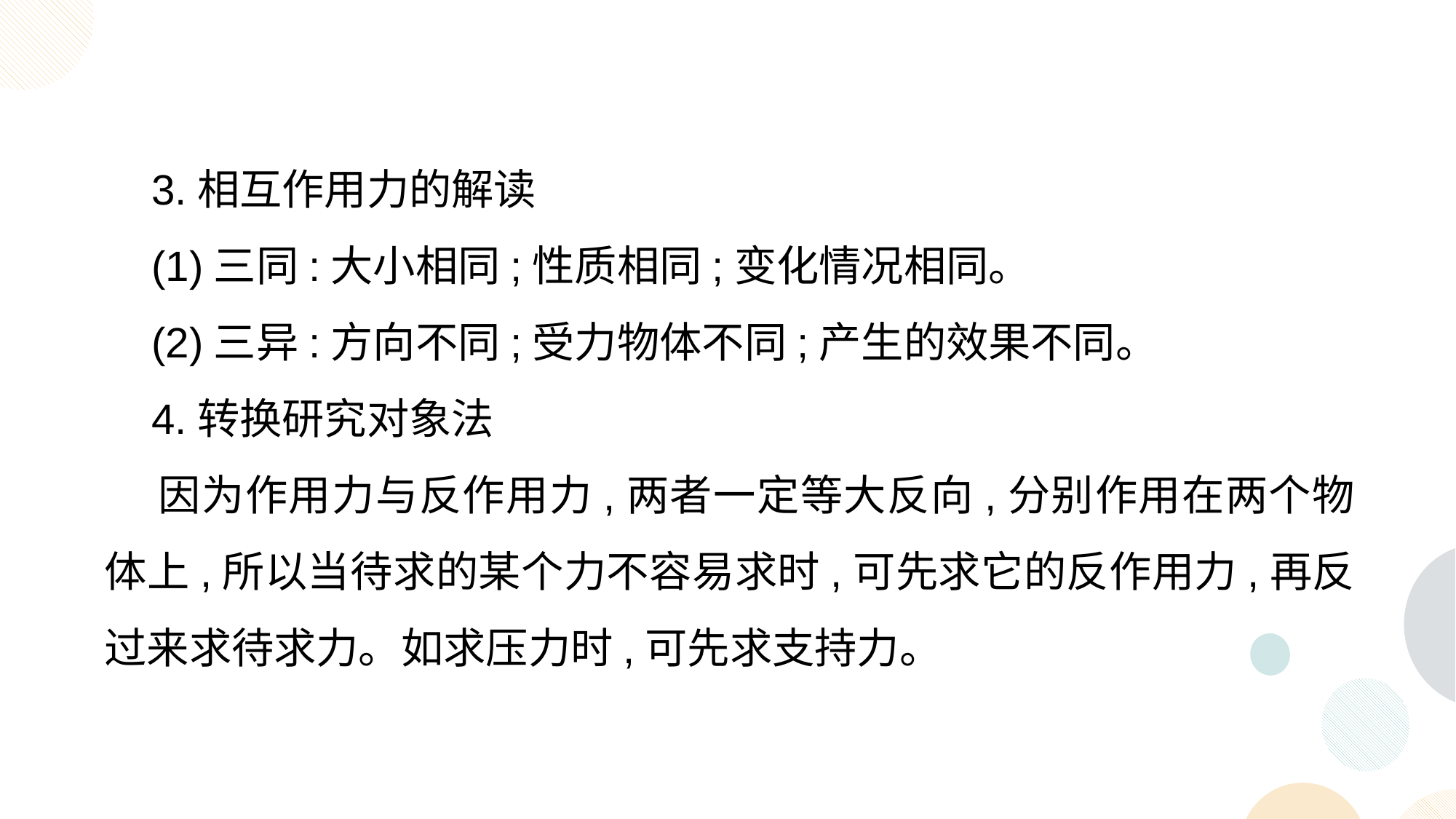

3.相互作用力的解读
    (1)三同:大小相同;性质相同;变化情况相同。
    (2)三异:方向不同;受力物体不同;产生的效果不同。
    4.转换研究对象法
    因为作用力与反作用力,两者一定等大反向,分别作用在两个物体上,所以当待求的某个力不容易求时,可先求它的反作用力,再反过来求待求力。如求压力时,可先求支持力。